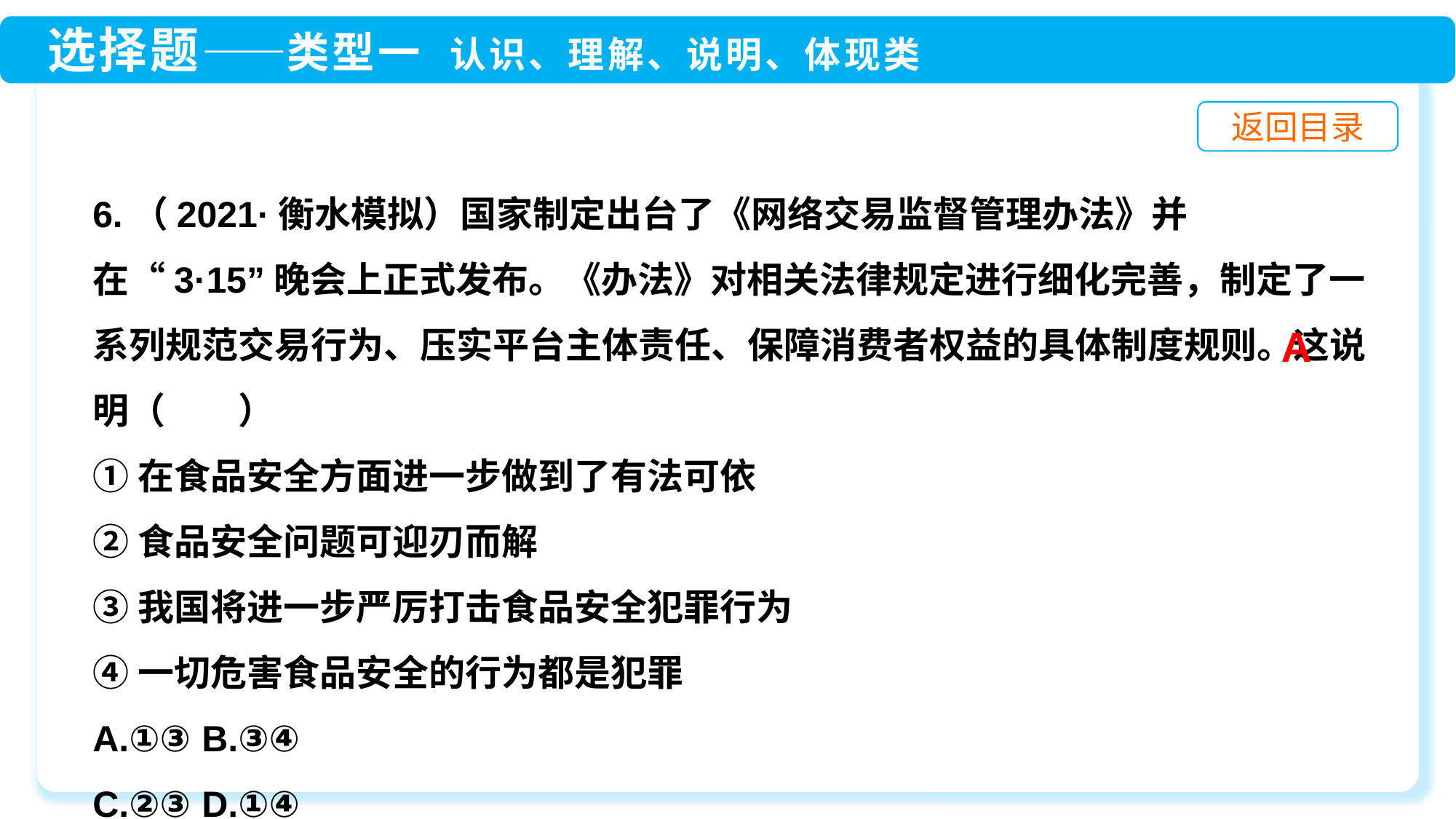

6.（2021·衡水模拟）国家制定出台了《网络交易监督管理办法》并在“3·15”晚会上正式发布。《办法》对相关法律规定进行细化完善，制定了一系列规范交易行为、压实平台主体责任、保障消费者权益的具体制度规则。这说明（　　）
①在食品安全方面进一步做到了有法可依
②食品安全问题可迎刃而解
③我国将进一步严厉打击食品安全犯罪行为
④一切危害食品安全的行为都是犯罪
A.①③	B.③④
C.②③	D.①④
A